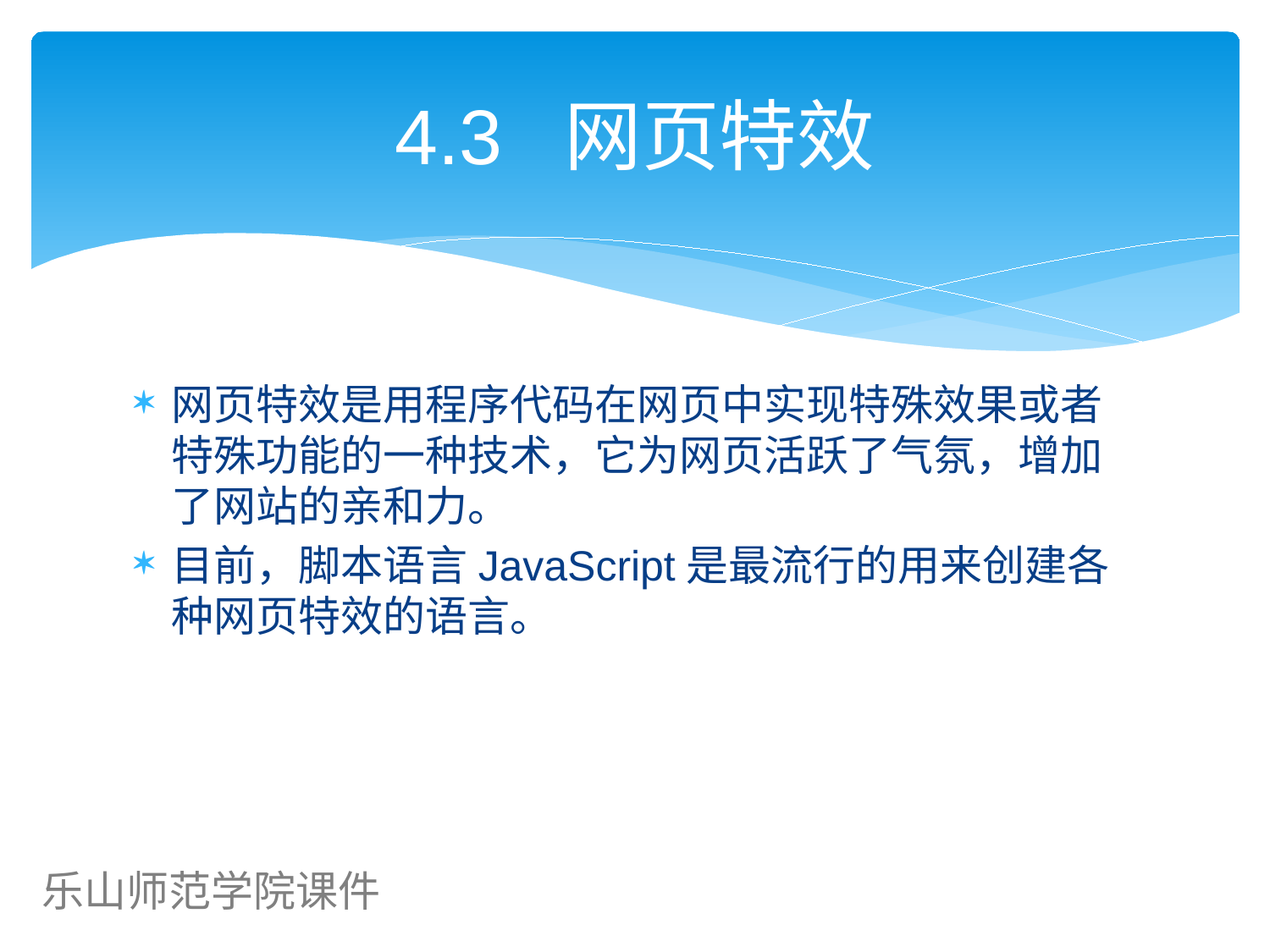

# 4.3  网页特效
网页特效是用程序代码在网页中实现特殊效果或者特殊功能的一种技术，它为网页活跃了气氛，增加了网站的亲和力。
目前，脚本语言JavaScript是最流行的用来创建各种网页特效的语言。